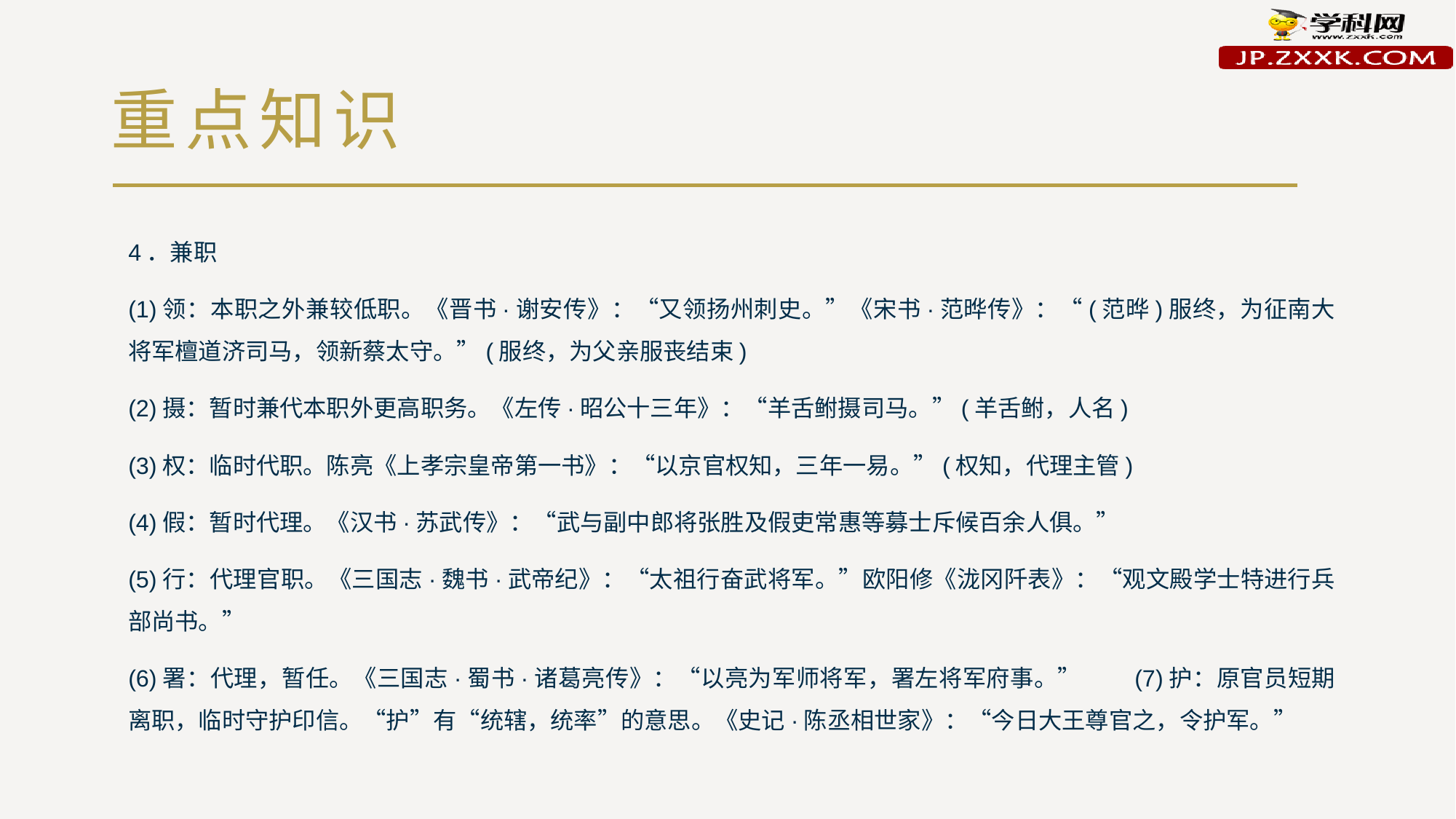

# 重点知识
4．兼职
(1)领：本职之外兼较低职。《晋书·谢安传》：“又领扬州刺史。”《宋书·范晔传》：“(范晔)服终，为征南大将军檀道济司马，领新蔡太守。”(服终，为父亲服丧结束)
(2)摄：暂时兼代本职外更高职务。《左传·昭公十三年》：“羊舌鲋摄司马。”(羊舌鲋，人名)
(3)权：临时代职。陈亮《上孝宗皇帝第一书》：“以京官权知，三年一易。”(权知，代理主管)
(4)假：暂时代理。《汉书·苏武传》：“武与副中郎将张胜及假吏常惠等募士斥候百余人俱。”
(5)行：代理官职。《三国志·魏书·武帝纪》：“太祖行奋武将军。”欧阳修《泷冈阡表》：“观文殿学士特进行兵部尚书。”
(6)署：代理，暂任。《三国志·蜀书·诸葛亮传》：“以亮为军师将军，署左将军府事。”　　(7)护：原官员短期离职，临时守护印信。“护”有“统辖，统率”的意思。《史记·陈丞相世家》：“今日大王尊官之，令护军。”